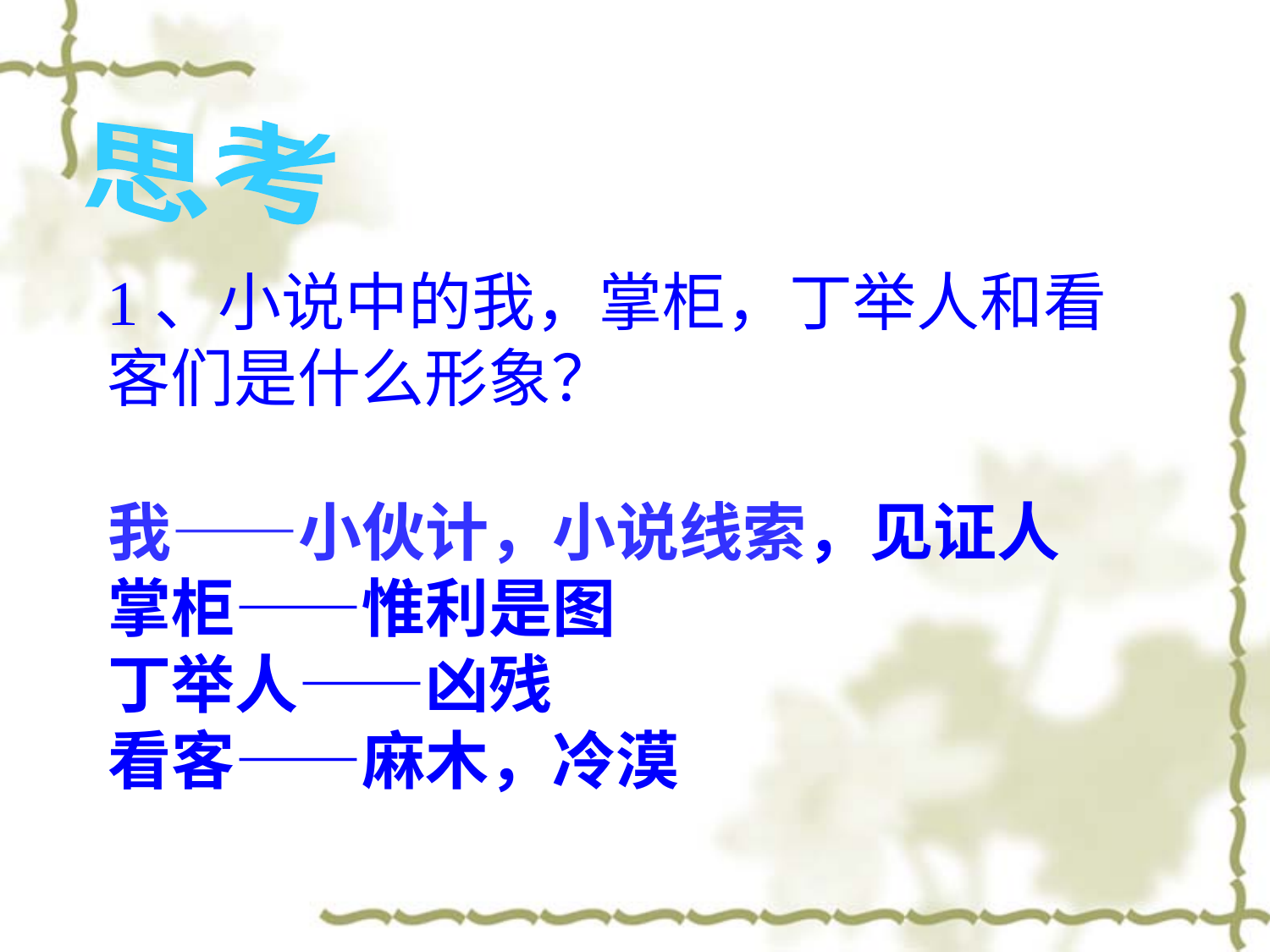

思考
1、小说中的我，掌柜，丁举人和看客们是什么形象？

我——小伙计，小说线索，见证人
掌柜——惟利是图
丁举人——凶残
看客——麻木，冷漠